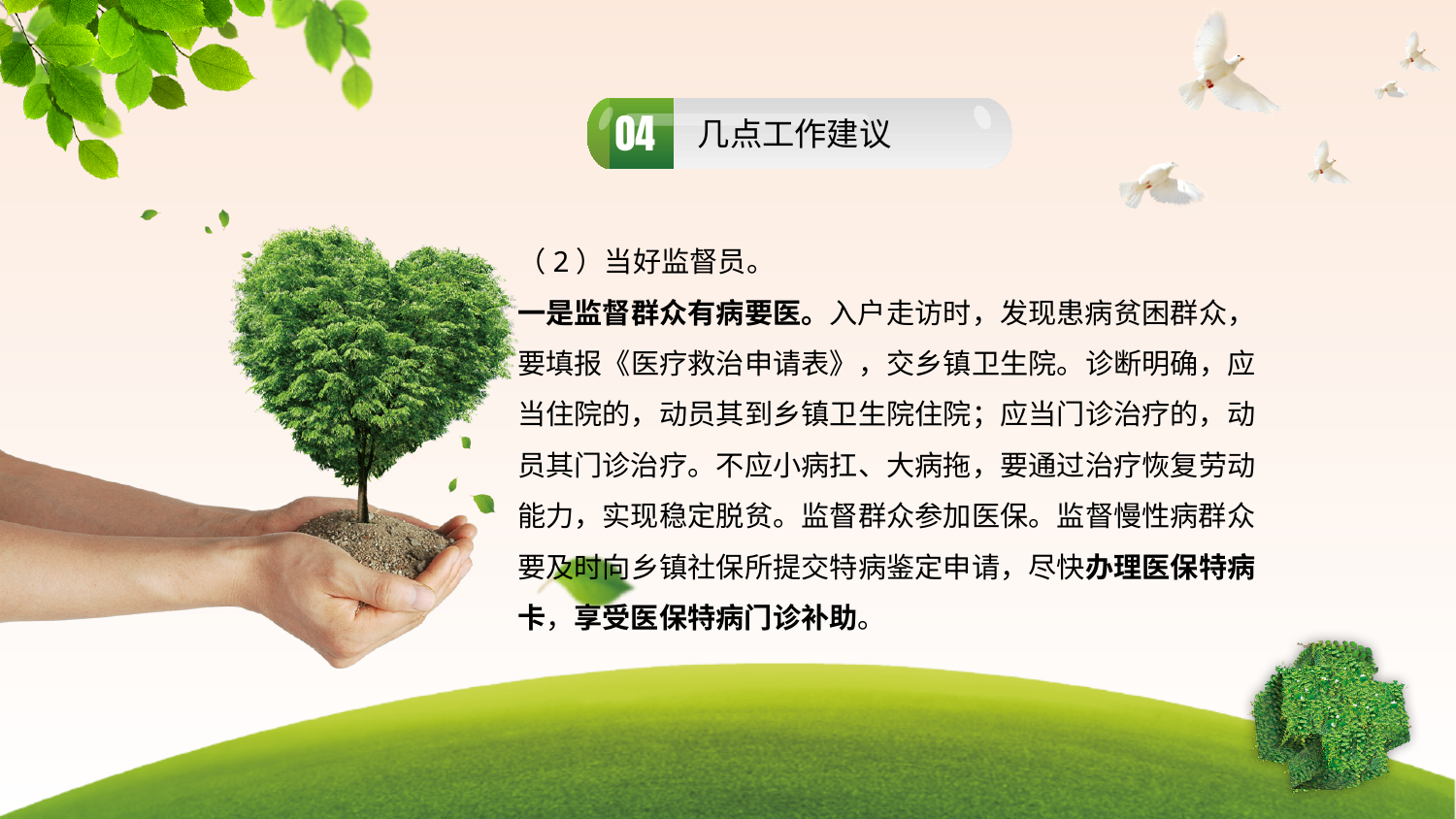

04
几点工作建议
（2）当好监督员。
一是监督群众有病要医。入户走访时，发现患病贫困群众，要填报《医疗救治申请表》，交乡镇卫生院。诊断明确，应当住院的，动员其到乡镇卫生院住院；应当门诊治疗的，动员其门诊治疗。不应小病扛、大病拖，要通过治疗恢复劳动能力，实现稳定脱贫。监督群众参加医保。监督慢性病群众要及时向乡镇社保所提交特病鉴定申请，尽快办理医保特病卡，享受医保特病门诊补助。